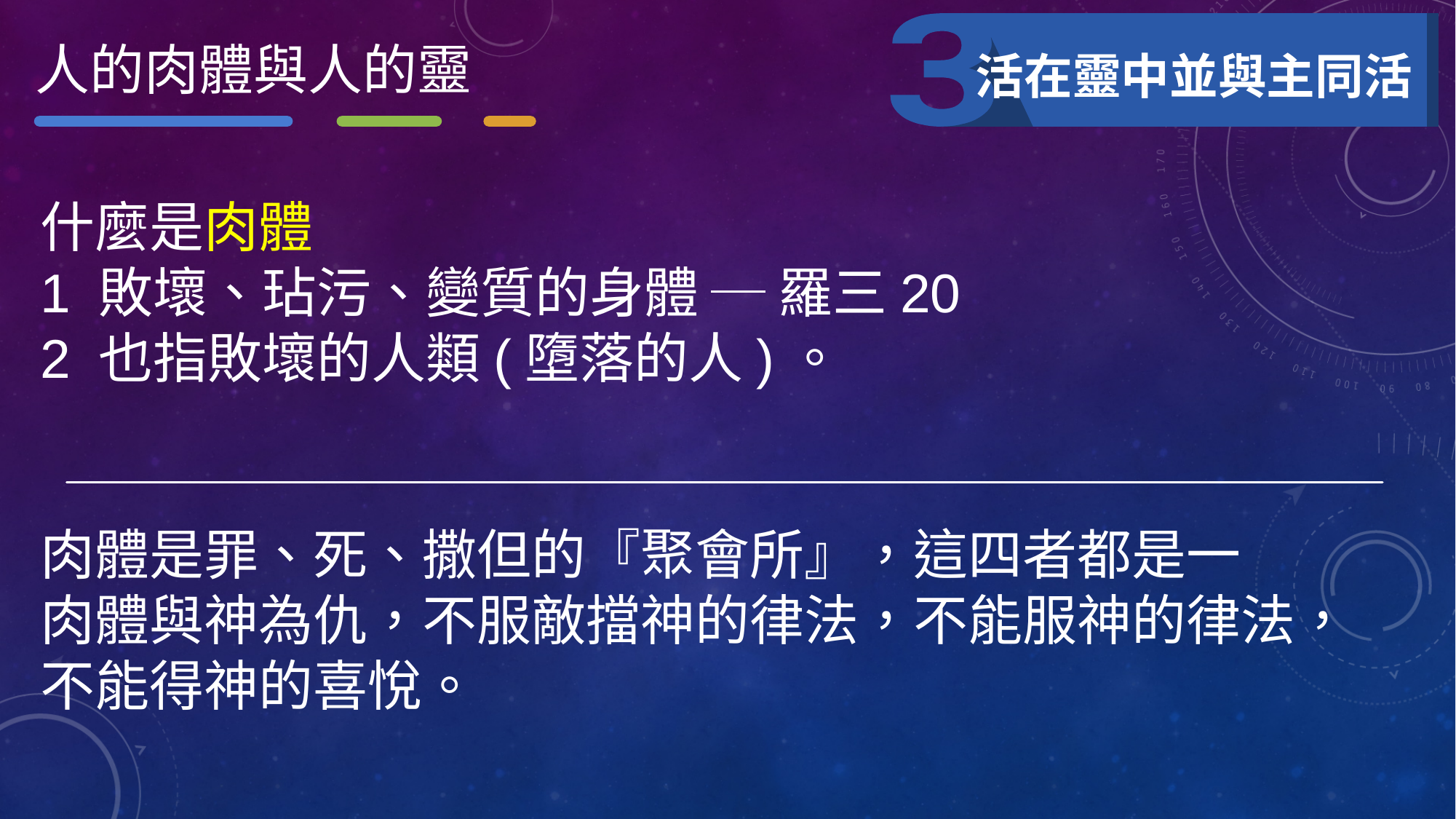

人的肉體與人的靈
活在靈中並與主同活

什麼是肉體
1 敗壞、玷污、變質的身體 ─ 羅三20
2 也指敗壞的人類(墮落的人)。

肉體是罪、死、撒但的『聚會所』，這四者都是一
肉體與神為仇，不服敵擋神的律法，不能服神的律法，
不能得神的喜悅。